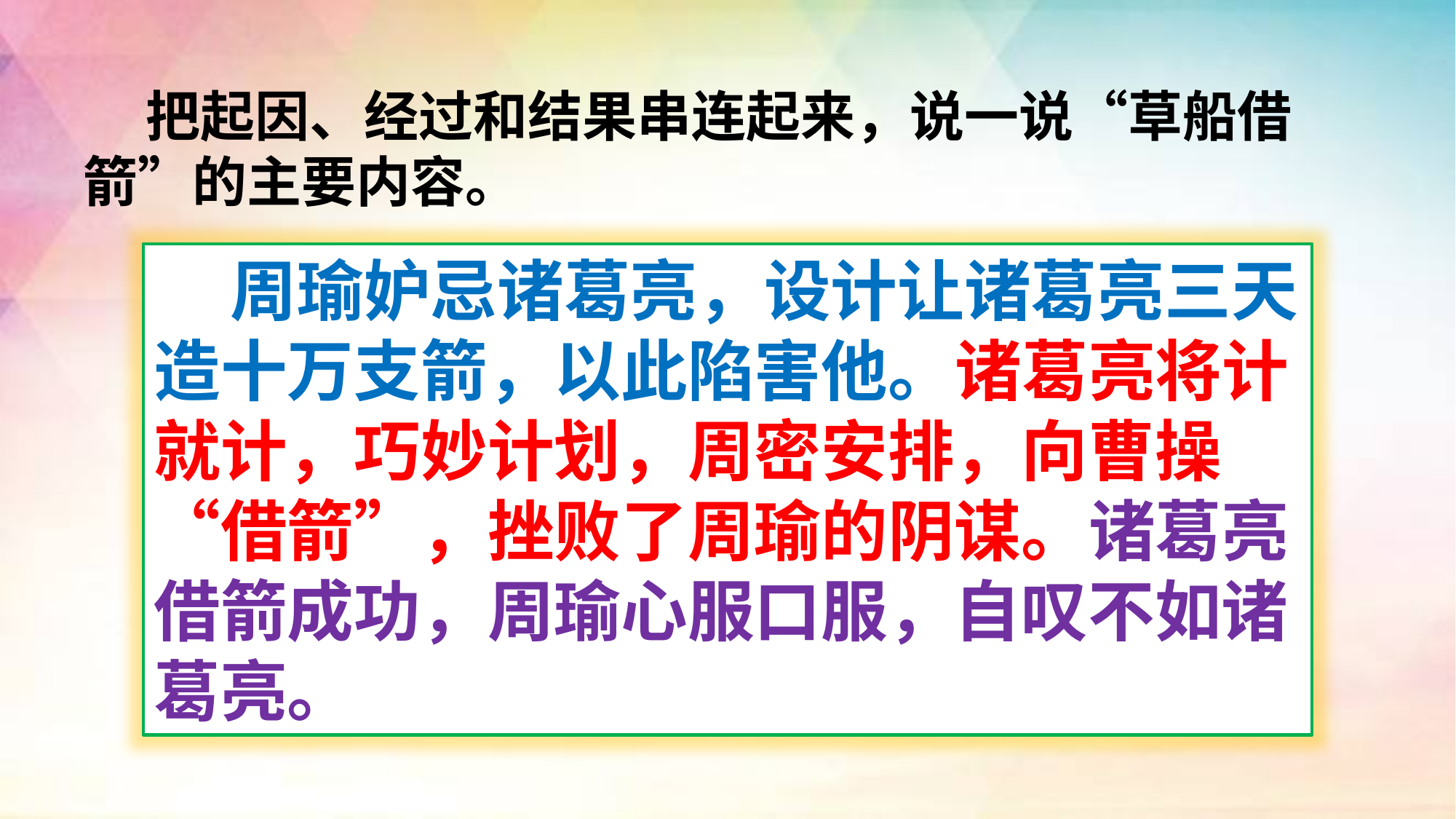

把起因、经过和结果串连起来，说一说“草船借箭”的主要内容。
    周瑜妒忌诸葛亮，设计让诸葛亮三天造十万支箭，以此陷害他。诸葛亮将计就计，巧妙计划，周密安排，向曹操“借箭”，挫败了周瑜的阴谋。诸葛亮借箭成功，周瑜心服口服，自叹不如诸葛亮。